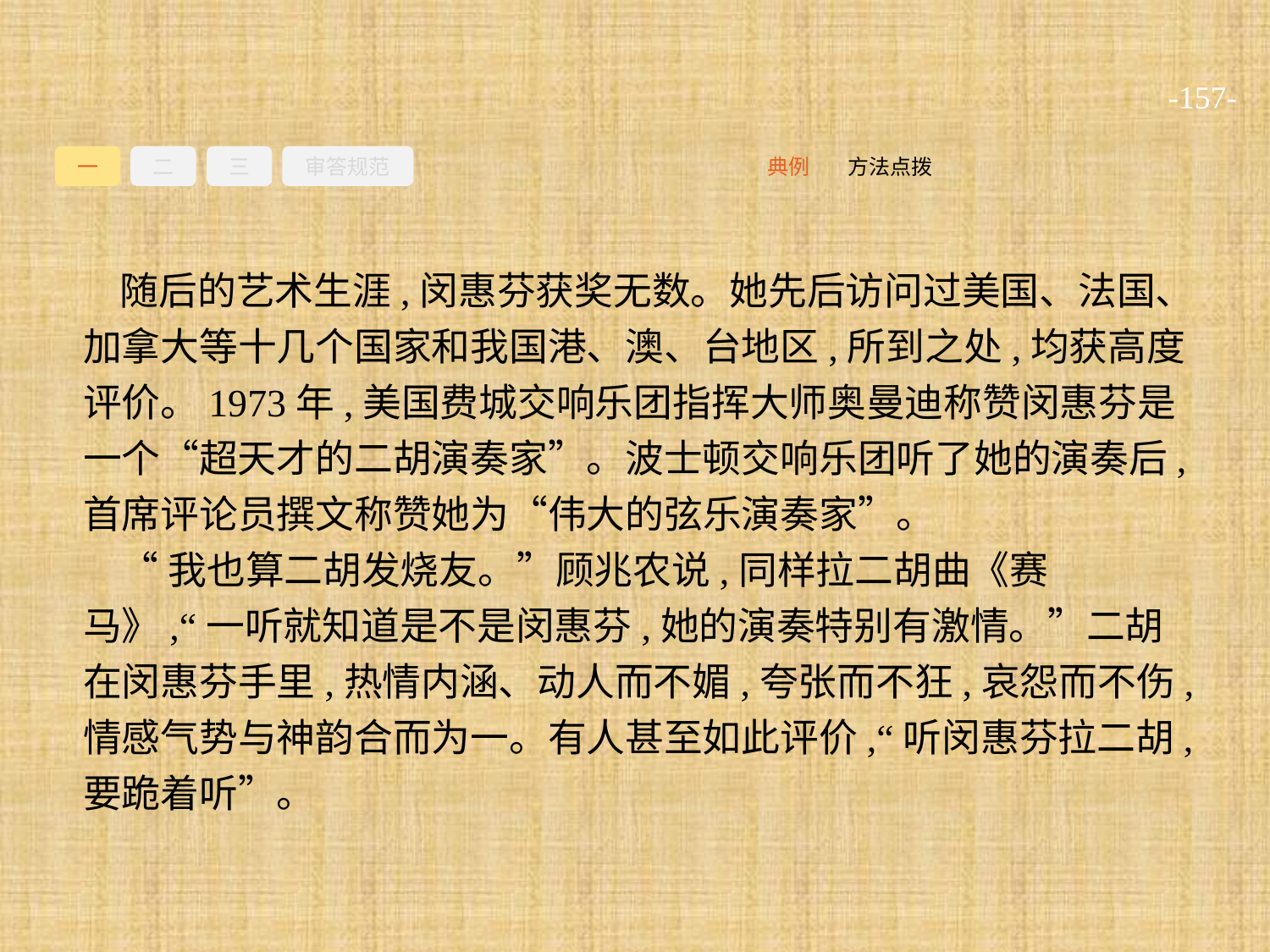

-157-
一
二
三
审答规范
方法点拨
典例
随后的艺术生涯,闵惠芬获奖无数。她先后访问过美国、法国、加拿大等十几个国家和我国港、澳、台地区,所到之处,均获高度评价。1973年,美国费城交响乐团指挥大师奥曼迪称赞闵惠芬是一个“超天才的二胡演奏家”。波士顿交响乐团听了她的演奏后,首席评论员撰文称赞她为“伟大的弦乐演奏家”。
“我也算二胡发烧友。”顾兆农说,同样拉二胡曲《赛马》,“一听就知道是不是闵惠芬,她的演奏特别有激情。”二胡在闵惠芬手里,热情内涵、动人而不媚,夸张而不狂,哀怨而不伤,情感气势与神韵合而为一。有人甚至如此评价,“听闵惠芬拉二胡,要跪着听”。